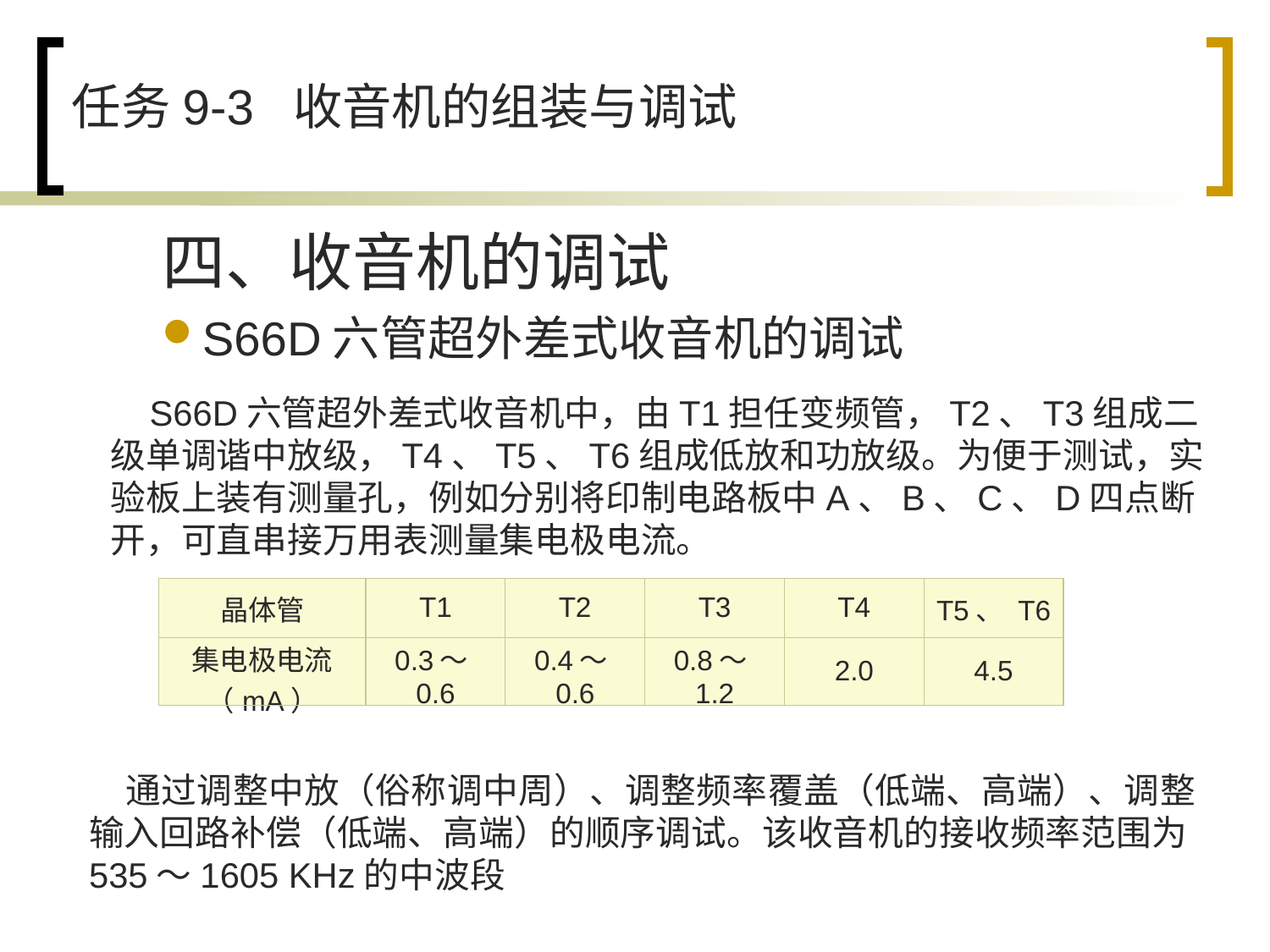

四、收音机的调试
S66D六管超外差式收音机的调试
    S66D六管超外差式收音机中，由T1担任变频管，T2、T3组成二级单调谐中放级，T4、T5、T6组成低放和功放级。为便于测试，实验板上装有测量孔，例如分别将印制电路板中A、B、C、D四点断开，可直串接万用表测量集电极电流。
| 晶体管 | T1 | T2 | T3 | T4 | T5、 T6 |
| --- | --- | --- | --- | --- | --- |
| 集电极电流（mA） | 0.3～0.6 | 0.4～0.6 | 0.8～1.2 | 2.0 | 4.5 |
通过调整中放（俗称调中周）、调整频率覆盖（低端、高端）、调整输入回路补偿（低端、高端）的顺序调试。该收音机的接收频率范围为535～1605 KHz的中波段